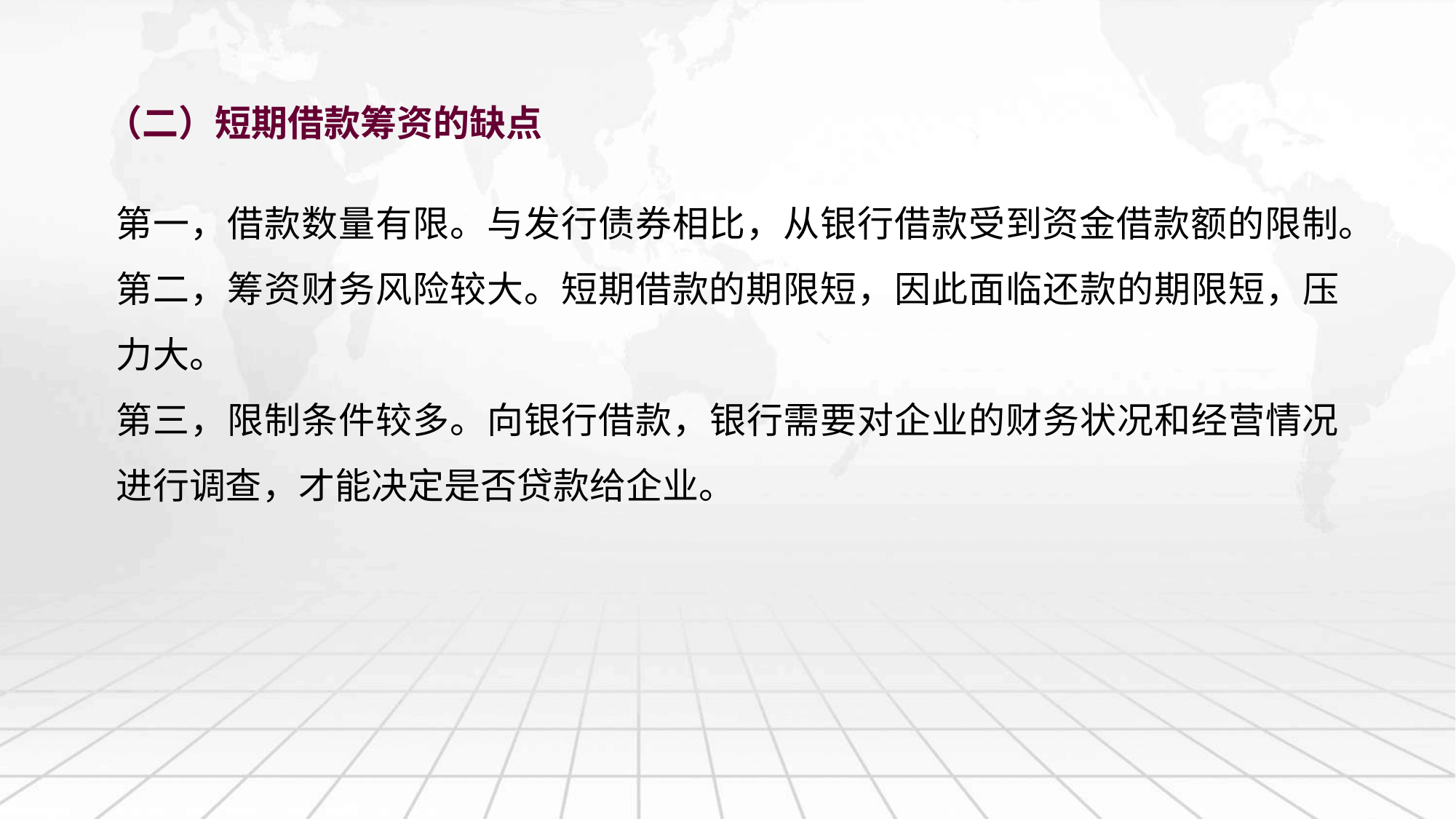

（二）短期借款筹资的缺点
第一，借款数量有限。与发行债券相比，从银行借款受到资金借款额的限制。
第二，筹资财务风险较大。短期借款的期限短，因此面临还款的期限短，压力大。
第三，限制条件较多。向银行借款，银行需要对企业的财务状况和经营情况进行调查，才能决定是否贷款给企业。